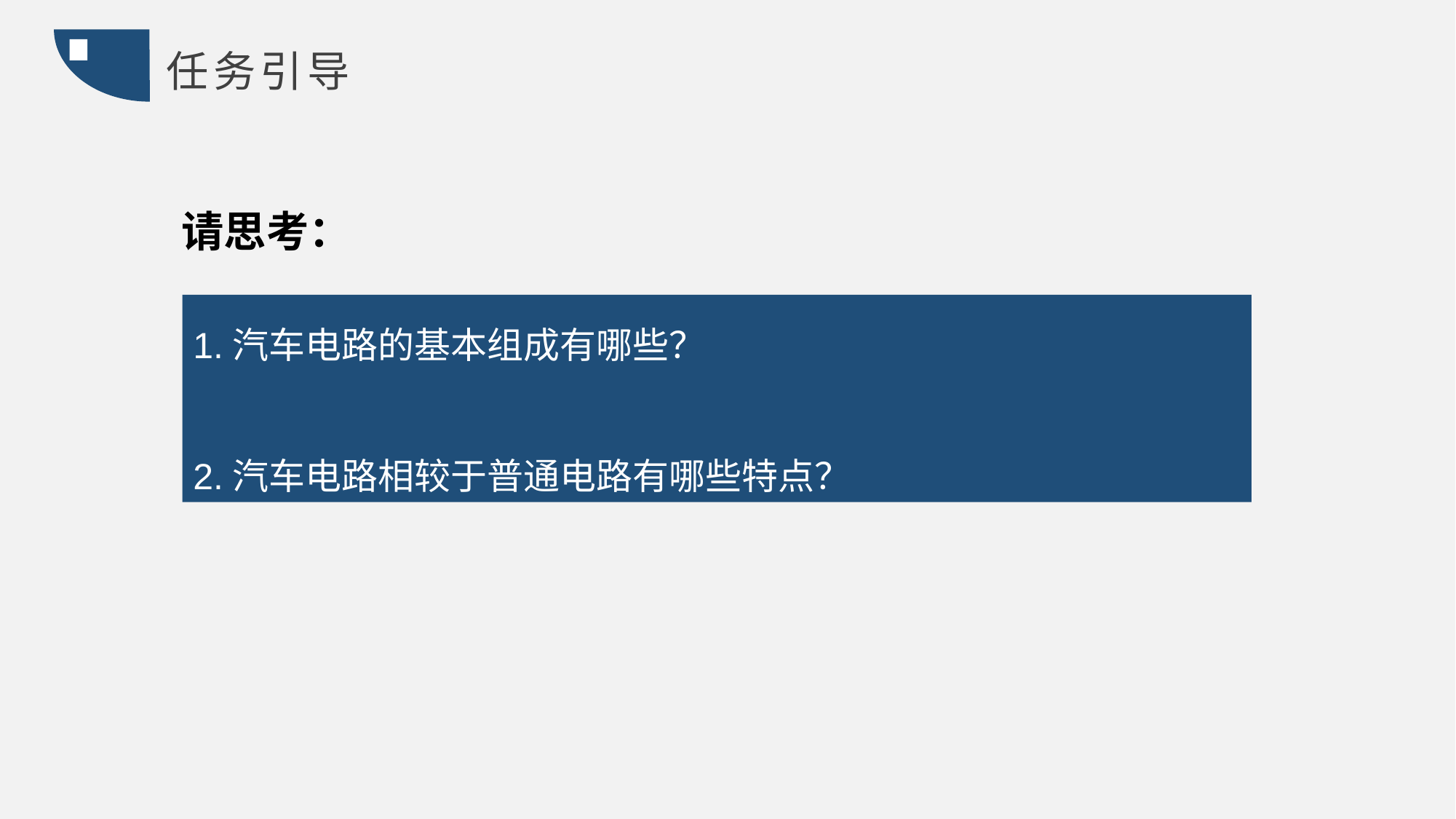

任务引导
请思考：
1.汽车电路的基本组成有哪些？

2.汽车电路相较于普通电路有哪些特点？